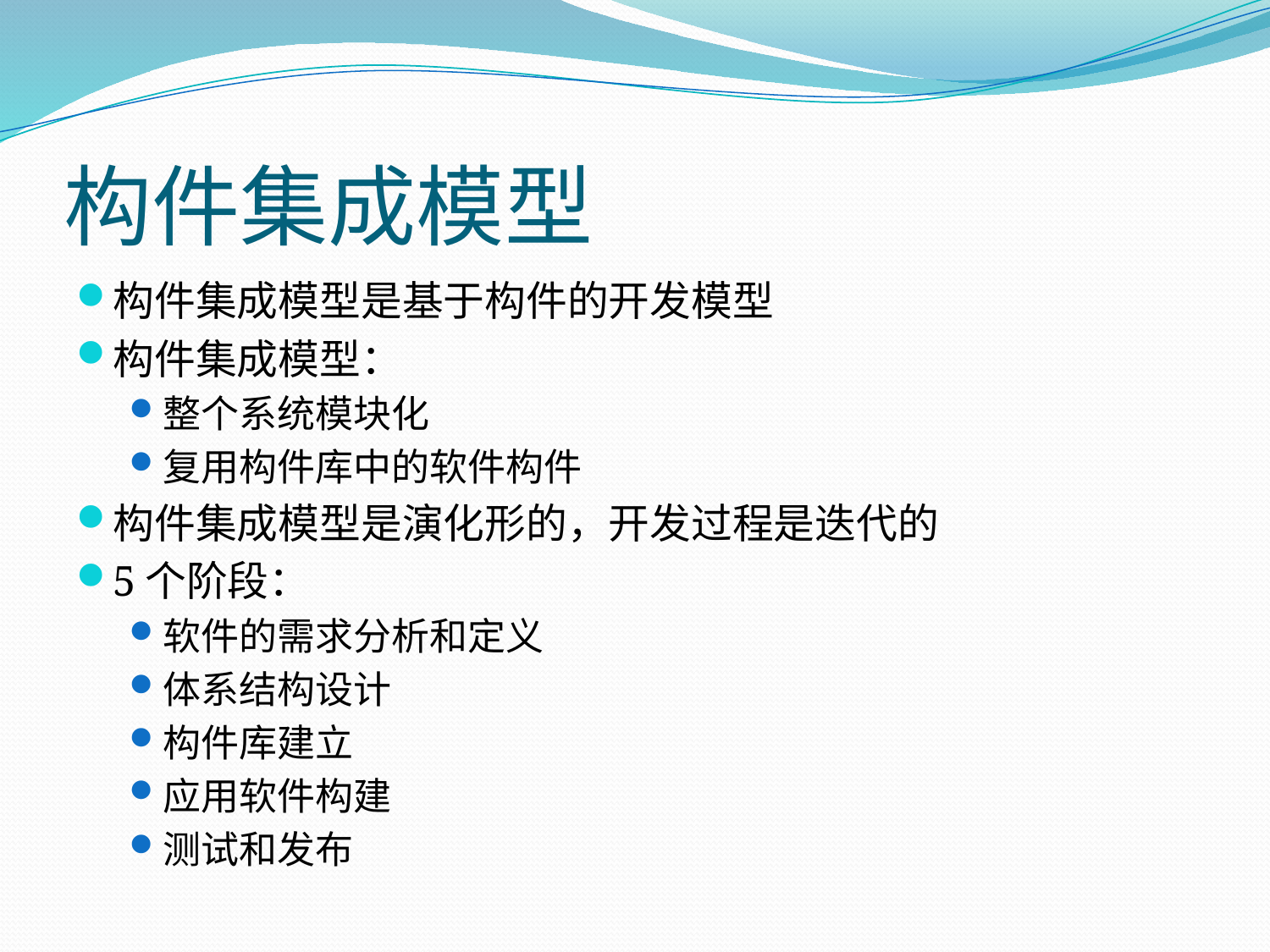

# 构件集成模型
构件集成模型是基于构件的开发模型
构件集成模型：
整个系统模块化
复用构件库中的软件构件
构件集成模型是演化形的，开发过程是迭代的
5个阶段：
软件的需求分析和定义
体系结构设计
构件库建立
应用软件构建
测试和发布